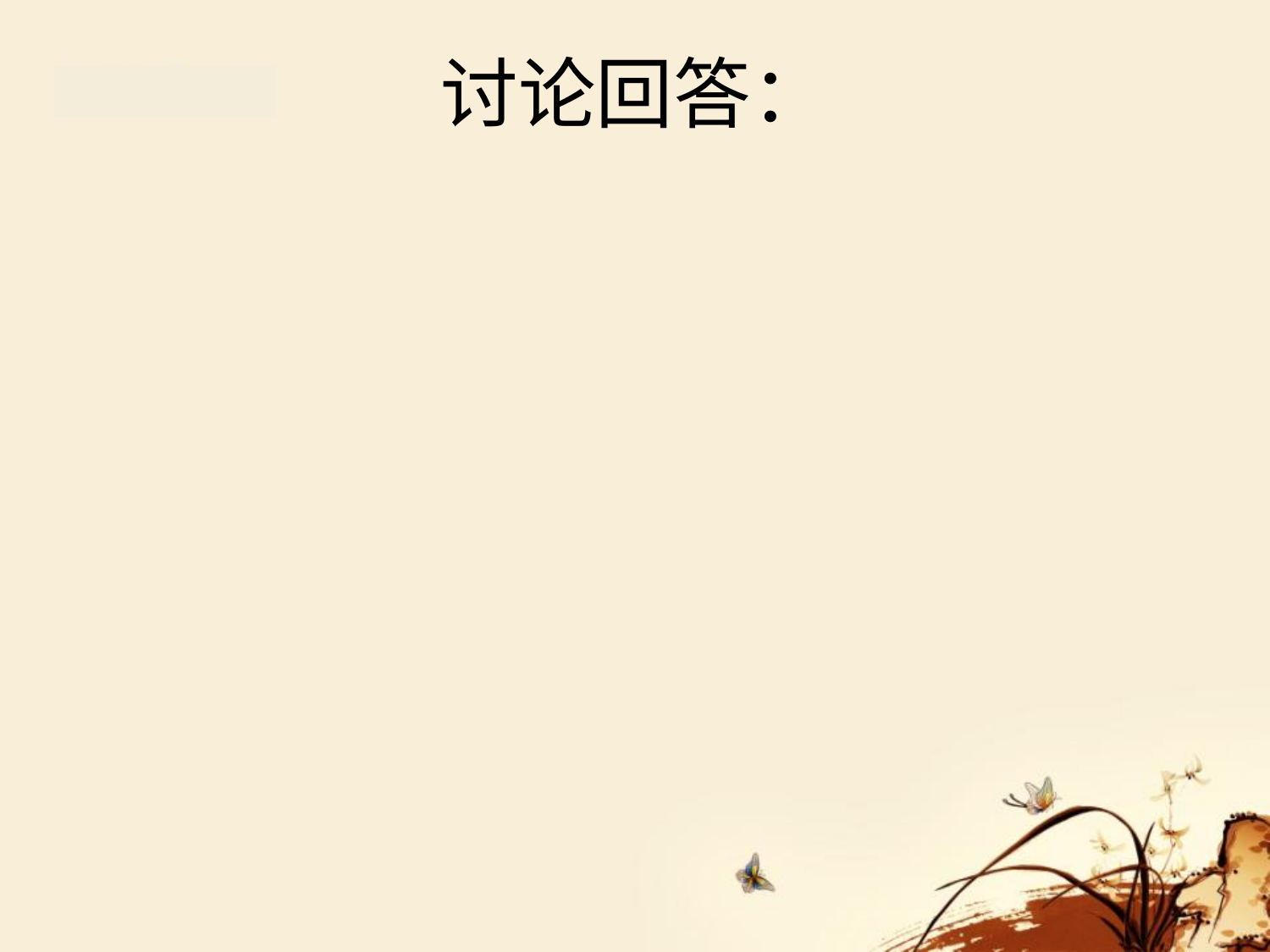

# 讨论回答：
1、作者是用什么方法引出蝈蝈的？
2、作者是如何知道蝈蝈喜欢吃什么食物的?
3、文中多处运用拟人手法，找出几个例子，说说这样写的好处。
4、文中主要使用了哪些说明方法？